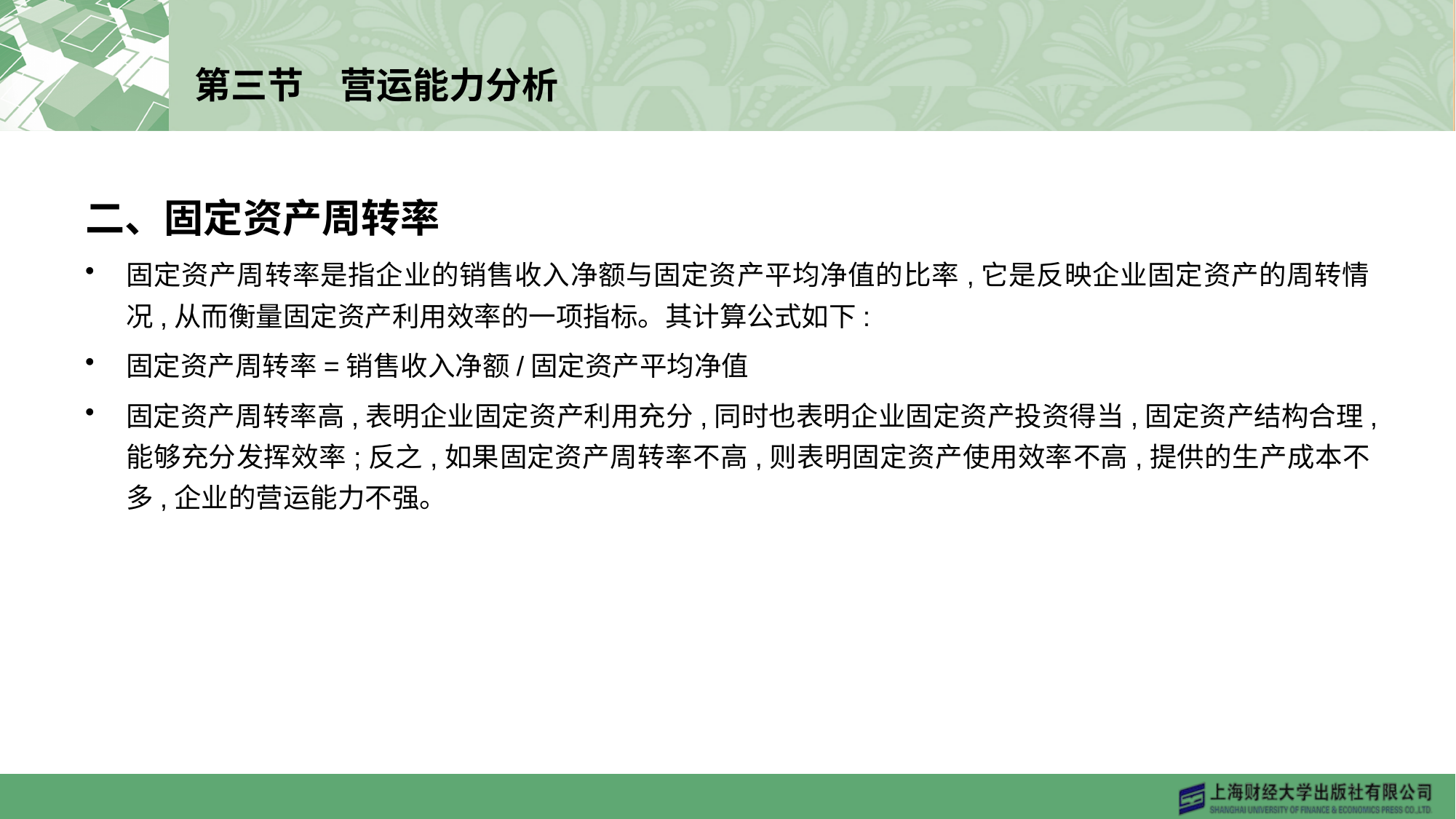

# 第三节　营运能力分析
二、固定资产周转率
固定资产周转率是指企业的销售收入净额与固定资产平均净值的比率,它是反映企业固定资产的周转情况,从而衡量固定资产利用效率的一项指标。其计算公式如下:
固定资产周转率=销售收入净额/固定资产平均净值
固定资产周转率高,表明企业固定资产利用充分,同时也表明企业固定资产投资得当,固定资产结构合理,能够充分发挥效率;反之,如果固定资产周转率不高,则表明固定资产使用效率不高,提供的生产成本不多,企业的营运能力不强。